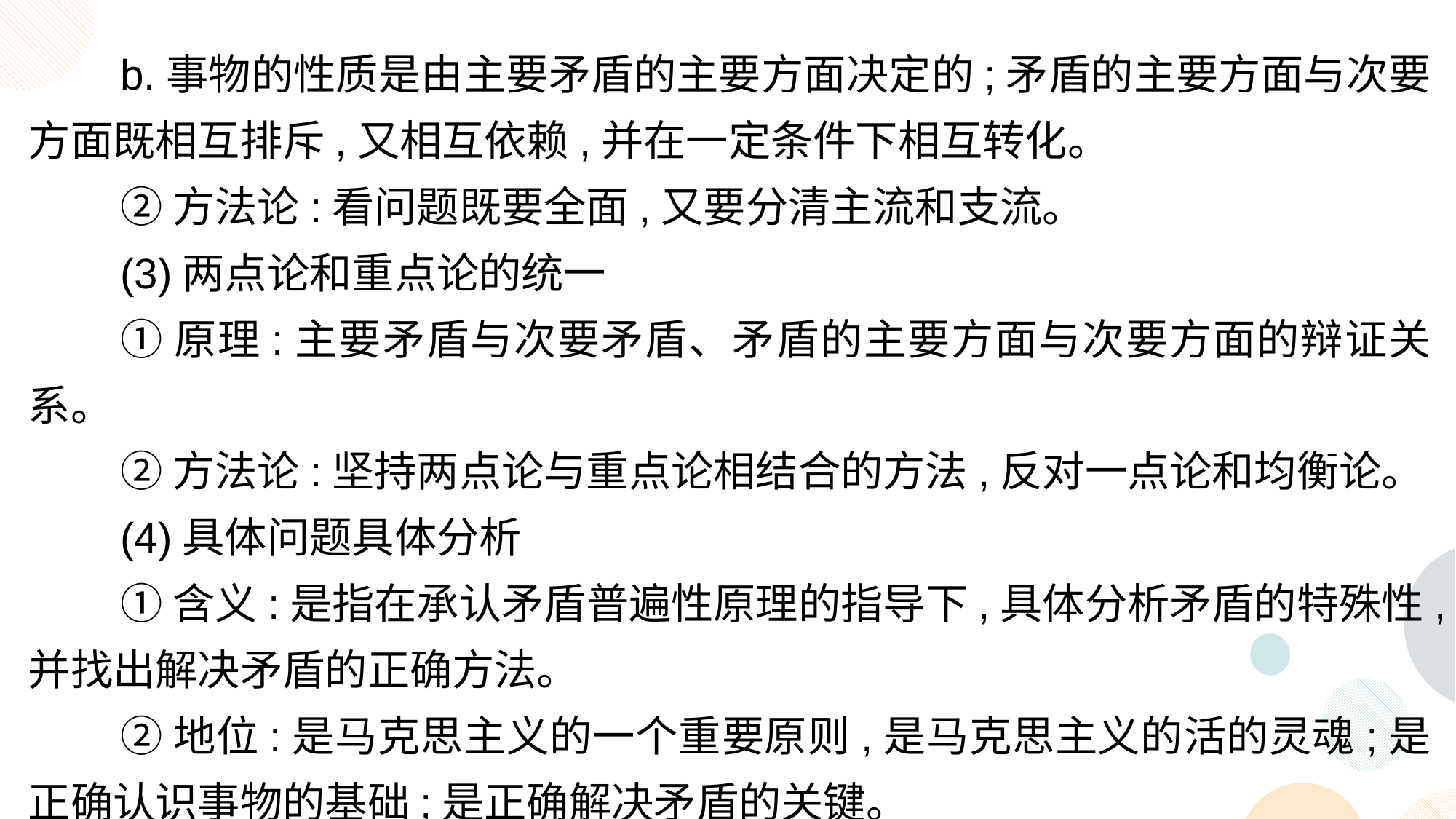

b.事物的性质是由主要矛盾的主要方面决定的;矛盾的主要方面与次要方面既相互排斥,又相互依赖,并在一定条件下相互转化。
②方法论:看问题既要全面,又要分清主流和支流。
(3)两点论和重点论的统一
①原理:主要矛盾与次要矛盾、矛盾的主要方面与次要方面的辩证关系。
②方法论:坚持两点论与重点论相结合的方法,反对一点论和均衡论。
(4)具体问题具体分析
①含义:是指在承认矛盾普遍性原理的指导下,具体分析矛盾的特殊性,并找出解决矛盾的正确方法。
②地位:是马克思主义的一个重要原则,是马克思主义的活的灵魂;是正确认识事物的基础;是正确解决矛盾的关键。